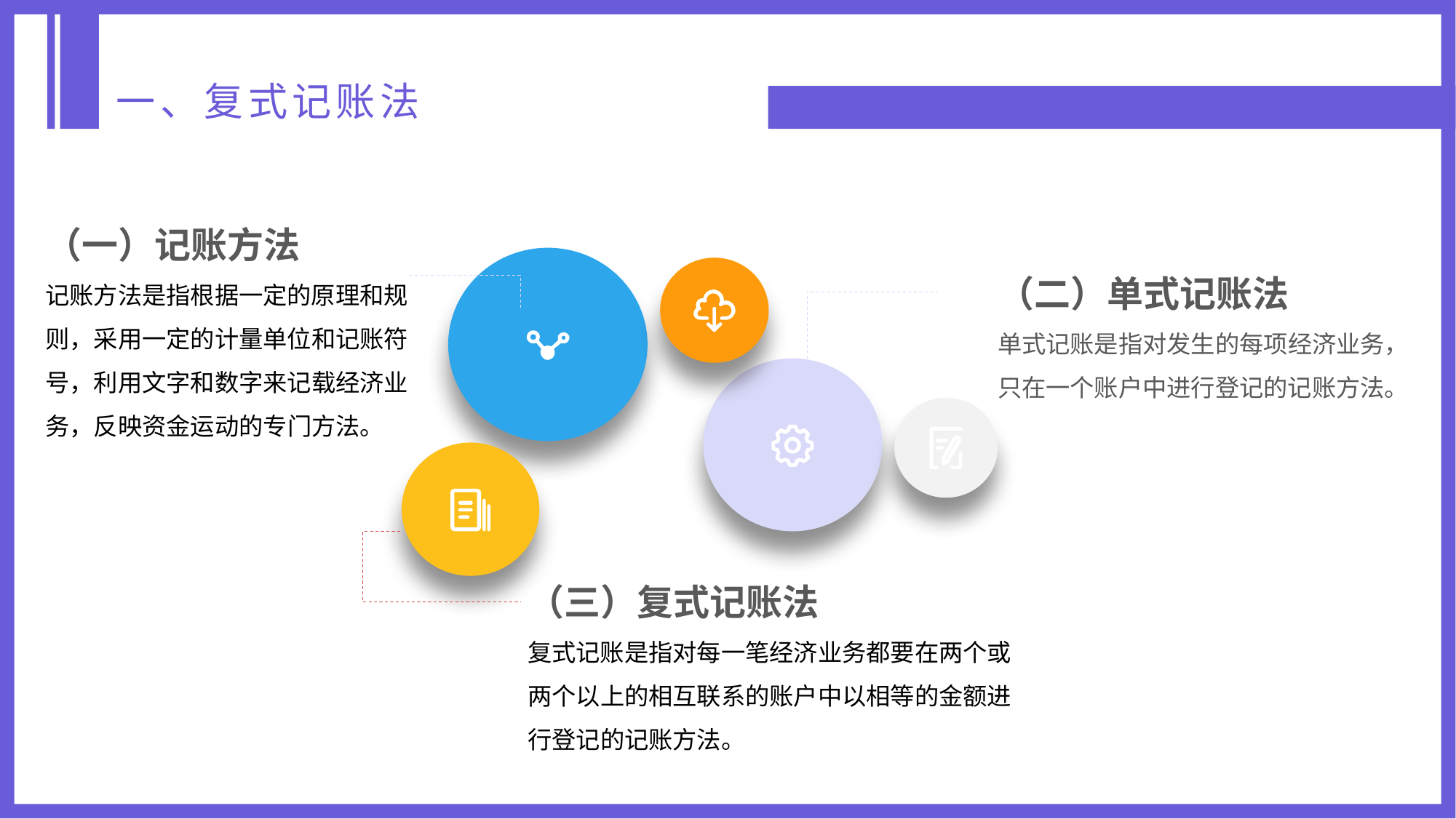

一、复式记账法
（一）记账方法
记账方法是指根据一定的原理和规则，采用一定的计量单位和记账符号，利用文字和数字来记载经济业务，反映资金运动的专门方法。

（二）单式记账法
单式记账是指对发生的每项经济业务，只在一个账户中进行登记的记账方法。

（三）复式记账法
复式记账是指对每一笔经济业务都要在两个或两个以上的相互联系的账户中以相等的金额进行登记的记账方法。